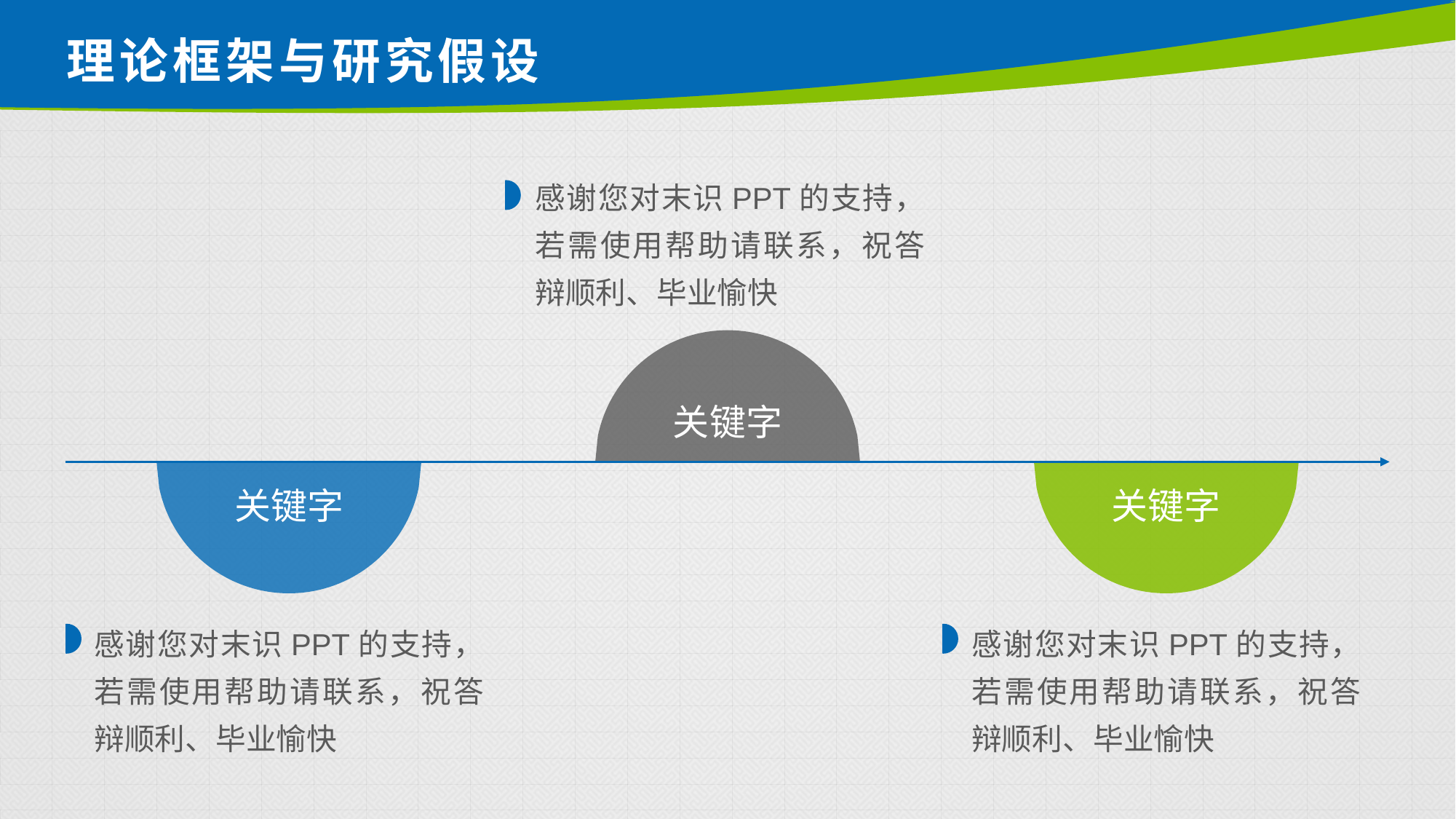

# 理论框架与研究假设
感谢您对末识PPT的支持，若需使用帮助请联系，祝答辩顺利、毕业愉快

关键字

关键字
关键字
感谢您对末识PPT的支持，若需使用帮助请联系，祝答辩顺利、毕业愉快

感谢您对末识PPT的支持，若需使用帮助请联系，祝答辩顺利、毕业愉快